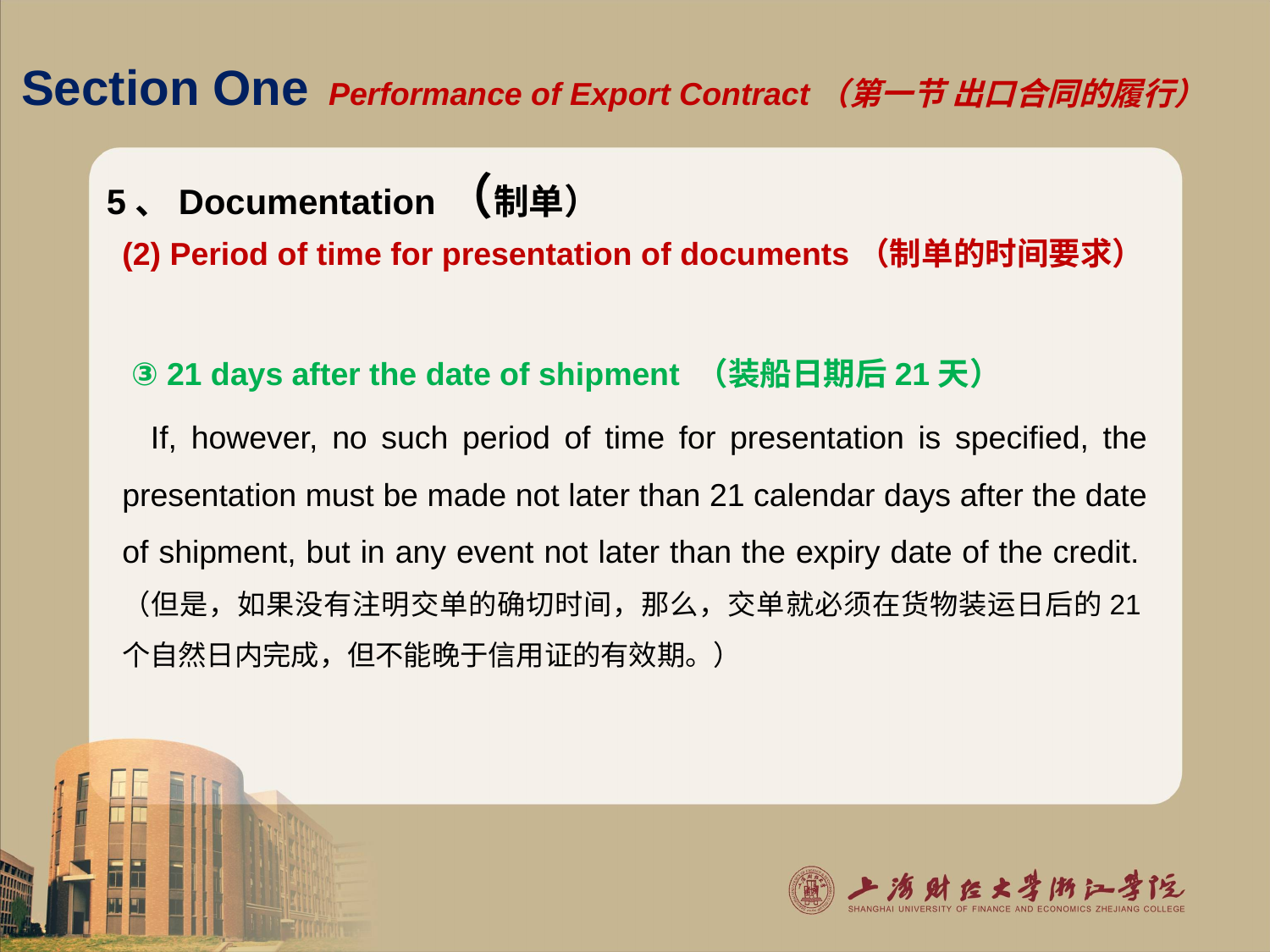

# Section One  Performance of Export Contract（第一节 出口合同的履行）
5、Documentation（制单）
(2) Period of time for presentation of documents（制单的时间要求）
 ③ 21 days after the date of shipment （装船日期后21天）
  If, however, no such period of time for presentation is specified, the presentation must be made not later than 21 calendar days after the date of shipment, but in any event not later than the expiry date of the credit.（但是，如果没有注明交单的确切时间，那么，交单就必须在货物装运日后的21个自然日内完成，但不能晚于信用证的有效期。）